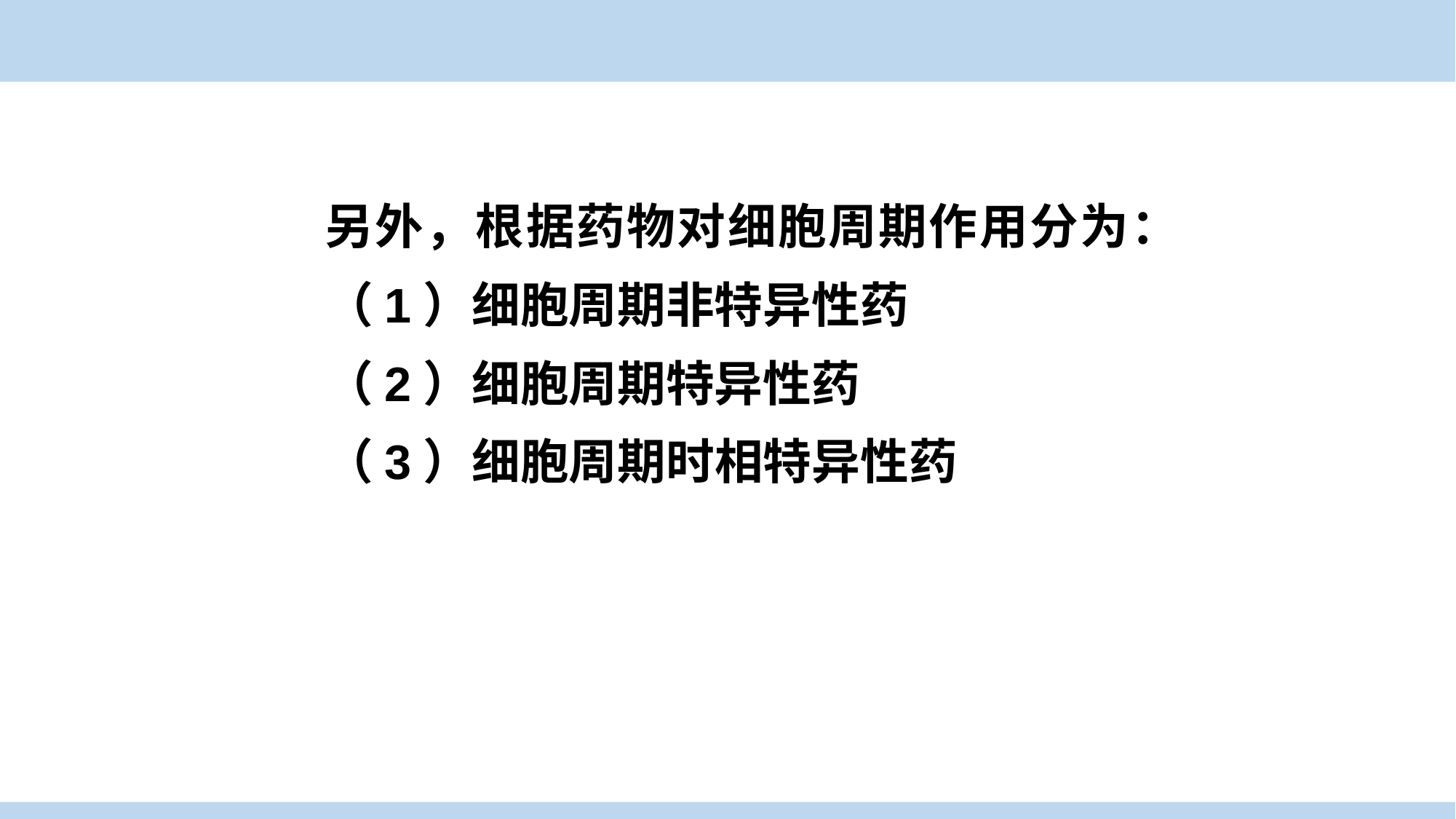

另外，根据药物对细胞周期作用分为：
（1）细胞周期非特异性药
（2）细胞周期特异性药
（3）细胞周期时相特异性药